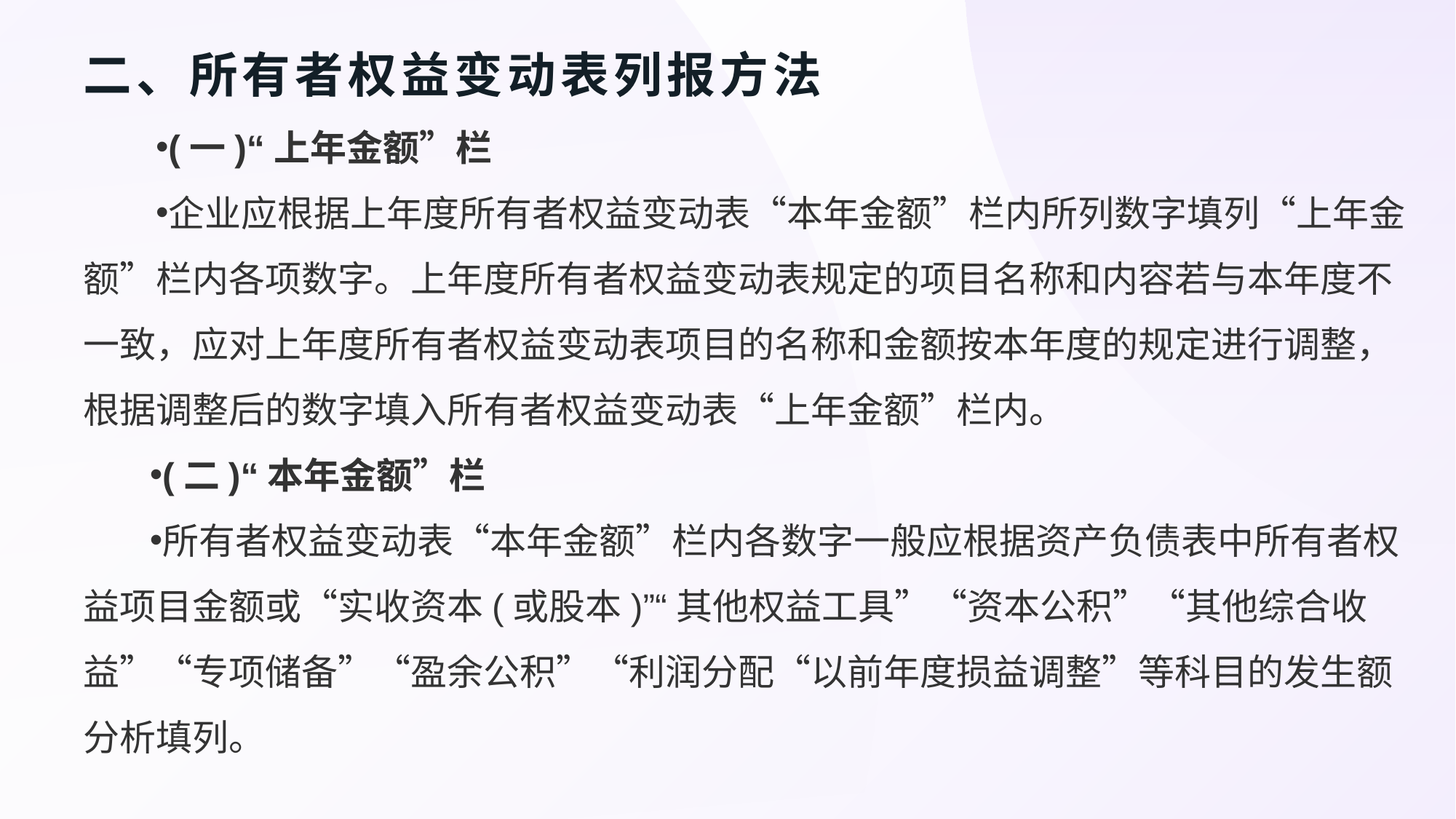

# 二、所有者权益变动表列报方法
(一)“上年金额”栏
企业应根据上年度所有者权益变动表“本年金额”栏内所列数字填列“上年金额”栏内各项数字。上年度所有者权益变动表规定的项目名称和内容若与本年度不一致，应对上年度所有者权益变动表项目的名称和金额按本年度的规定进行调整，根据调整后的数字填入所有者权益变动表“上年金额”栏内。
(二)“本年金额”栏
所有者权益变动表“本年金额”栏内各数字一般应根据资产负债表中所有者权益项目金额或“实收资本(或股本)”“其他权益工具”“资本公积”“其他综合收益”“专项储备”“盈余公积”“利润分配“以前年度损益调整”等科目的发生额分析填列。